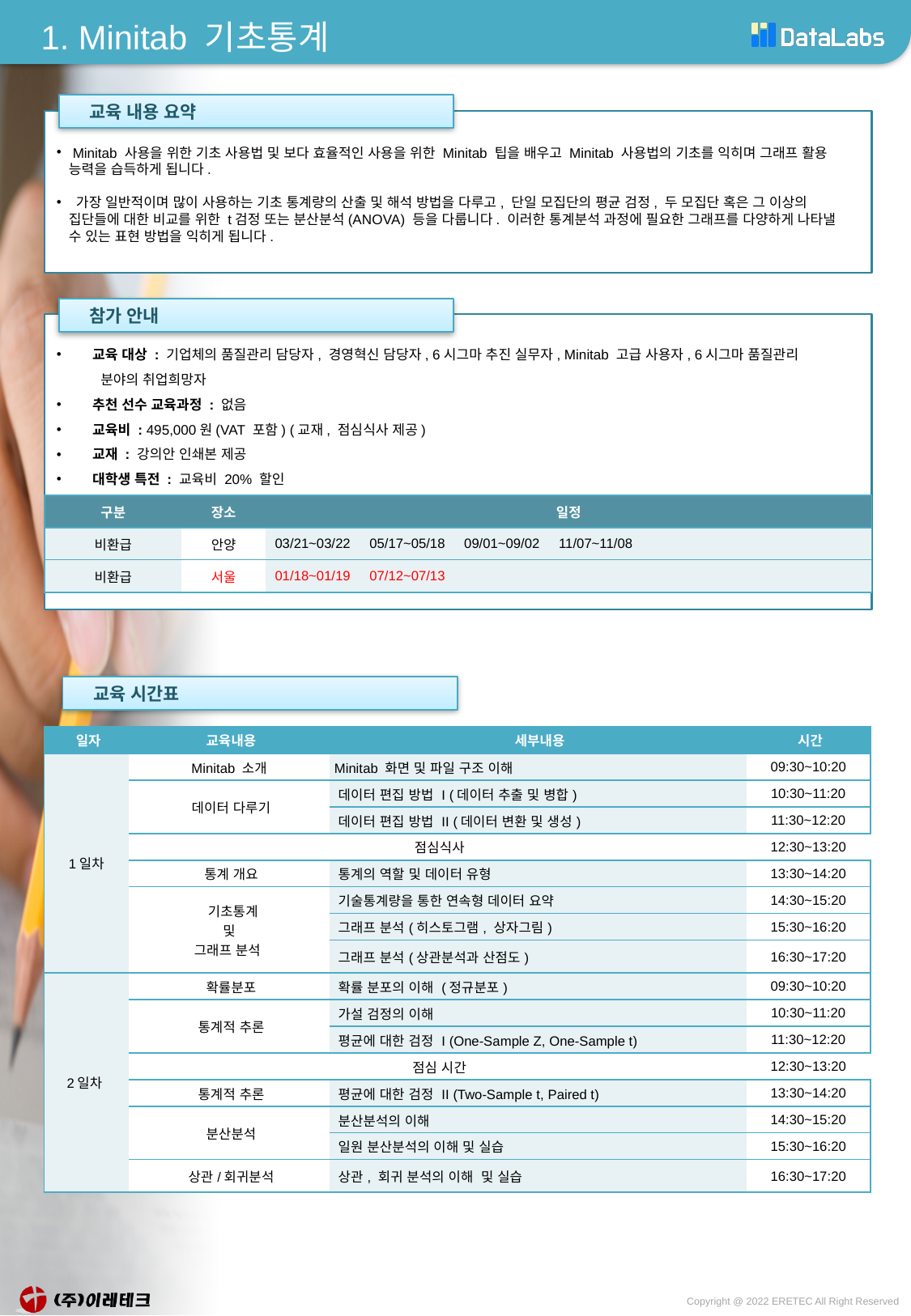

# 1. Minitab 기초통계
   교육 내용 요약

 Minitab 사용을 위한 기초 사용법 및 보다 효율적인 사용을 위한 Minitab 팁을 배우고 Minitab 사용법의 기초를 익히며 그래프 활용 능력을 습득하게 됩니다.

 가장 일반적이며 많이 사용하는 기초 통계량의 산출 및 해석 방법을 다루고, 단일 모집단의 평균 검정, 두 모집단 혹은 그 이상의 집단들에 대한 비교를 위한 t검정 또는 분산분석(ANOVA) 등을 다룹니다. 이러한 통계분석 과정에 필요한 그래프를 다양하게 나타낼 수 있는 표현 방법을 익히게 됩니다.

   참가 안내

 교육 대상 : 기업체의 품질관리 담당자, 경영혁신 담당자, 6시그마 추진 실무자, Minitab 고급 사용자, 6시그마 품질관리
    분야의 취업희망자
 추천 선수 교육과정 : 없음
 교육비 : 495,000원(VAT 포함) (교재, 점심식사 제공)
 교재 : 강의안 인쇄본 제공
 대학생 특전 : 교육비 20% 할인

| 구분 | 장소 | 일정 |
| --- | --- | --- |
| 비환급 | 안양 | 03/21~03/22 05/17~05/18 09/01~09/02 11/07~11/08 |
| 비환급 | 서울 | 01/18~01/19 07/12~07/13 |
   교육 시간표
| 일자 | 교육내용 | 세부내용 | 시간 |
| --- | --- | --- | --- |
| 1일차 | Minitab 소개 | Minitab 화면 및 파일 구조 이해 | 09:30~10:20 |
|  | 데이터 다루기 | 데이터 편집 방법 I (데이터 추출 및 병합) | 10:30~11:20 |
|  |  | 데이터 편집 방법 II (데이터 변환 및 생성) | 11:30~12:20 |
|  | 점심식사 |  | 12:30~13:20 |
|  | 통계 개요 | 통계의 역할 및 데이터 유형 | 13:30~14:20 |
|  | 기초통계 및 그래프 분석 | 기술통계량을 통한 연속형 데이터 요약 | 14:30~15:20 |
|  |  | 그래프 분석(히스토그램, 상자그림) | 15:30~16:20 |
|  |  | 그래프 분석(상관분석과 산점도) | 16:30~17:20 |
| 2일차 | 확률분포 | 확률 분포의 이해 (정규분포) | 09:30~10:20 |
|  | 통계적 추론 | 가설 검정의 이해 | 10:30~11:20 |
|  |  | 평균에 대한 검정 I (One-Sample Z, One-Sample t) | 11:30~12:20 |
|  | 점심 시간 |  | 12:30~13:20 |
|  | 통계적 추론 | 평균에 대한 검정 II (Two-Sample t, Paired t) | 13:30~14:20 |
|  | 분산분석 | 분산분석의 이해 | 14:30~15:20 |
|  |  | 일원 분산분석의 이해 및 실습 | 15:30~16:20 |
|  | 상관/회귀분석 | 상관, 회귀 분석의 이해 및 실습 | 16:30~17:20 |